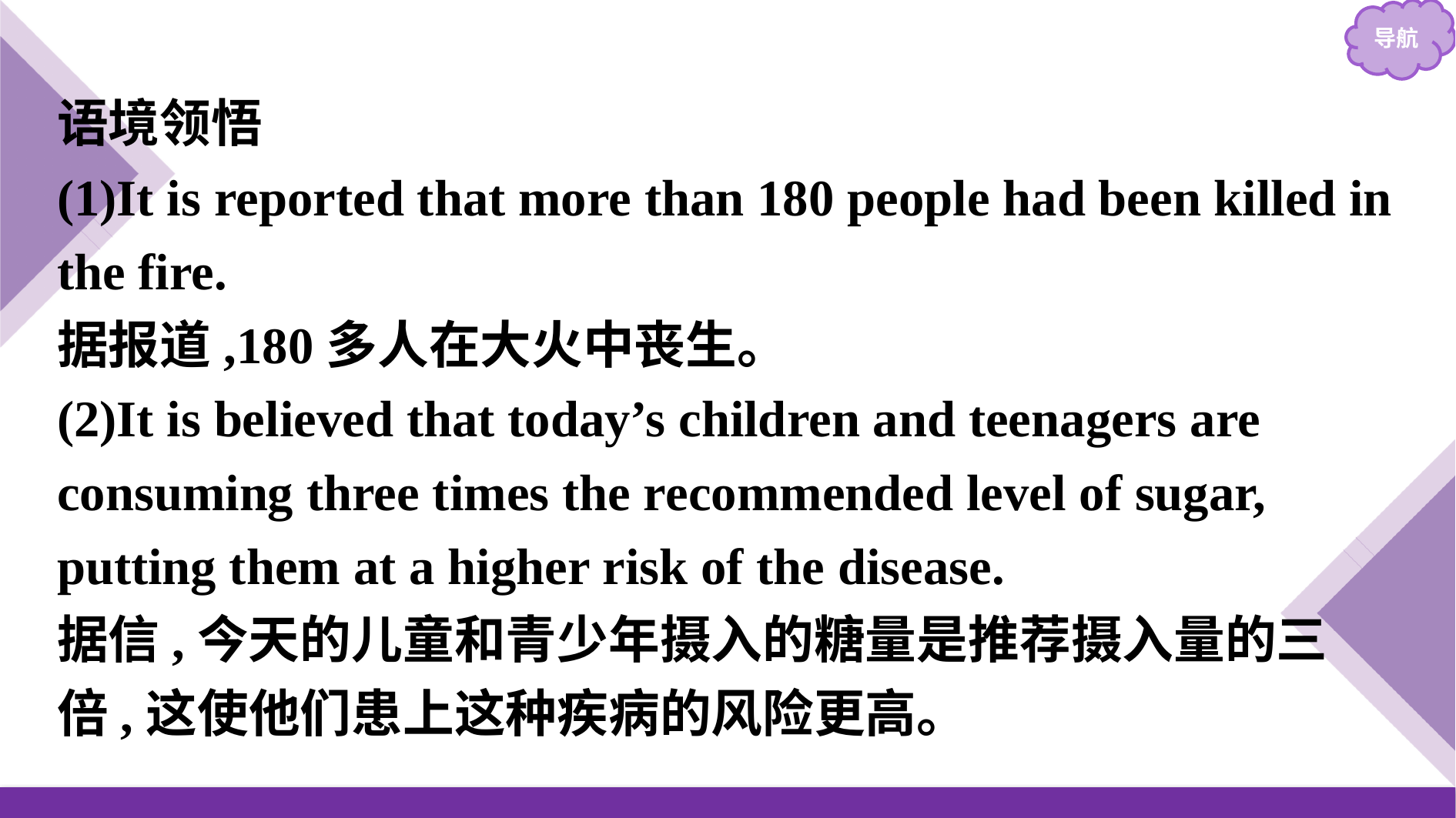

语境领悟
(1)It is reported that more than 180 people had been killed in the fire.
据报道,180多人在大火中丧生。
(2)It is believed that today’s children and teenagers are consuming three times the recommended level of sugar, putting them at a higher risk of the disease.
据信,今天的儿童和青少年摄入的糖量是推荐摄入量的三倍,这使他们患上这种疾病的风险更高。